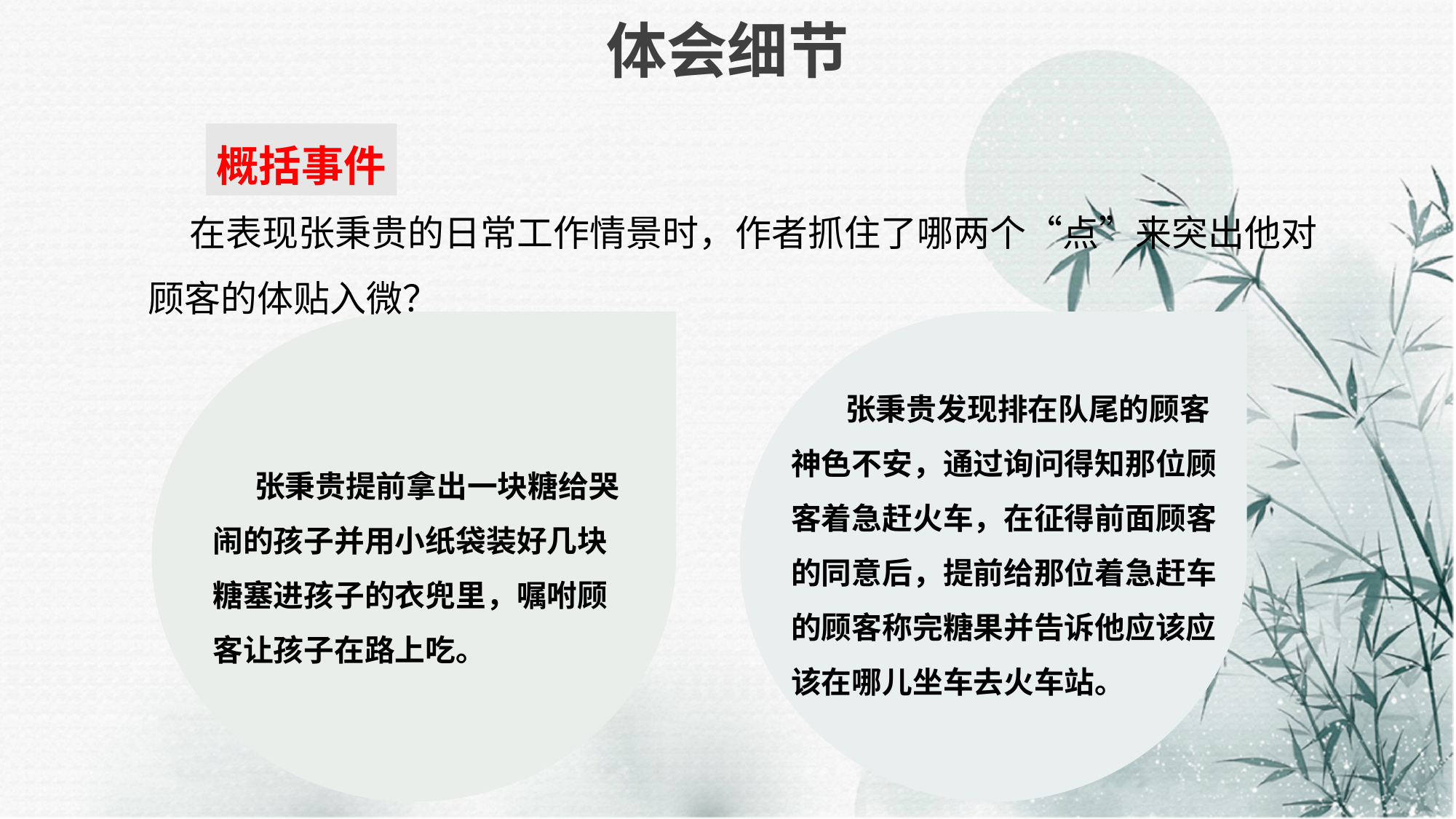

# 体会细节
概括事件
    在表现张秉贵的日常工作情景时，作者抓住了哪两个“点”来突出他对顾客的体贴入微？

张秉贵发现排在队尾的顾客神色不安，通过询问得知那位顾客着急赶火车，在征得前面顾客的同意后，提前给那位着急赶车的顾客称完糖果并告诉他应该应该在哪儿坐车去火车站。
     张秉贵提前拿出一块糖给哭闹的孩子并用小纸袋装好几块糖塞进孩子的衣兜里，嘱咐顾客让孩子在路上吃。